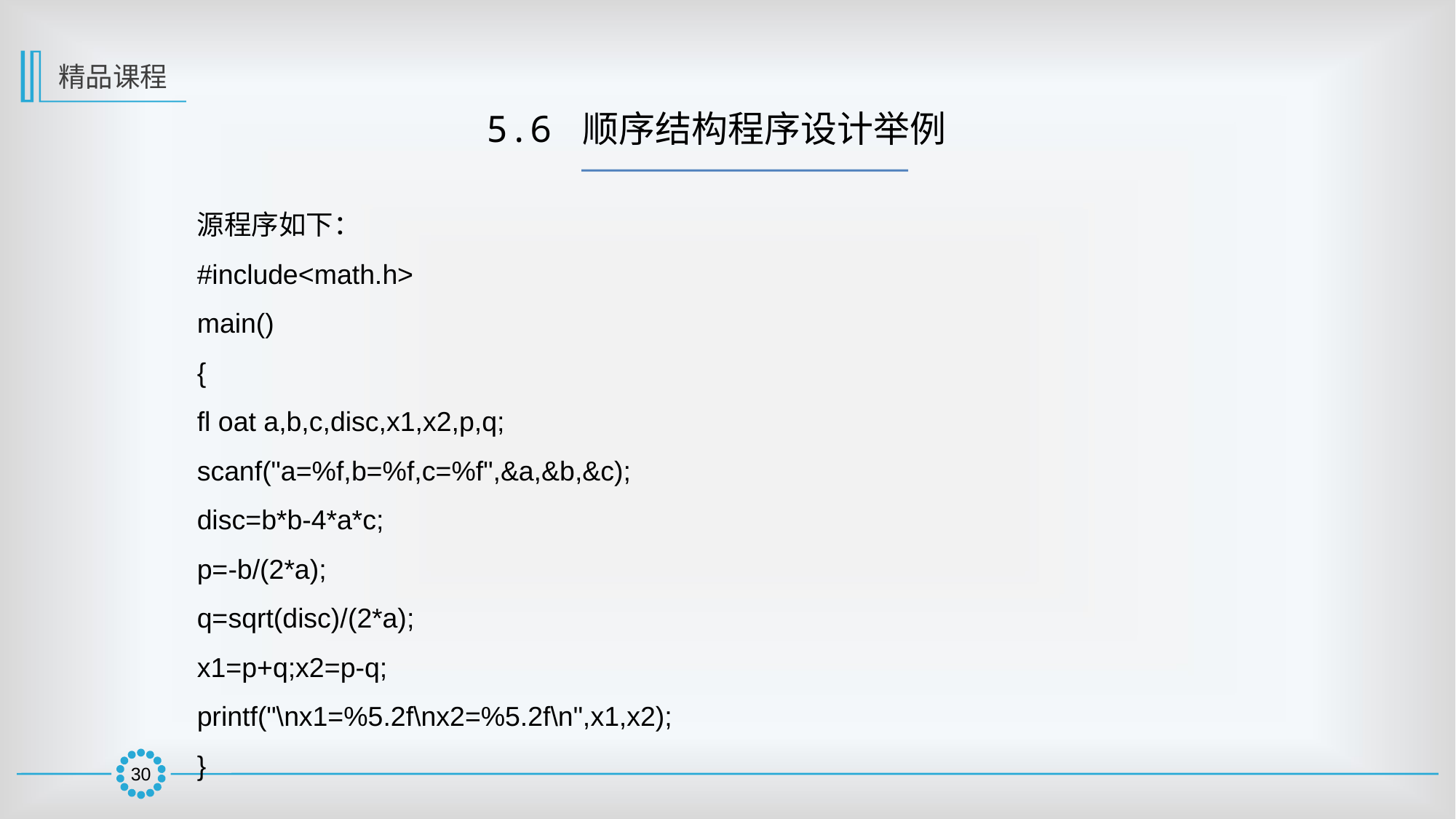

精品课程
5.6 顺序结构程序设计举例

源程序如下：
#include<math.h>
main()
{
fl oat a,b,c,disc,x1,x2,p,q;
scanf("a=%f,b=%f,c=%f",&a,&b,&c);
disc=b*b-4*a*c;
p=-b/(2*a);
q=sqrt(disc)/(2*a);
x1=p+q;x2=p-q;
printf("\nx1=%5.2f\nx2=%5.2f\n",x1,x2);
}

30